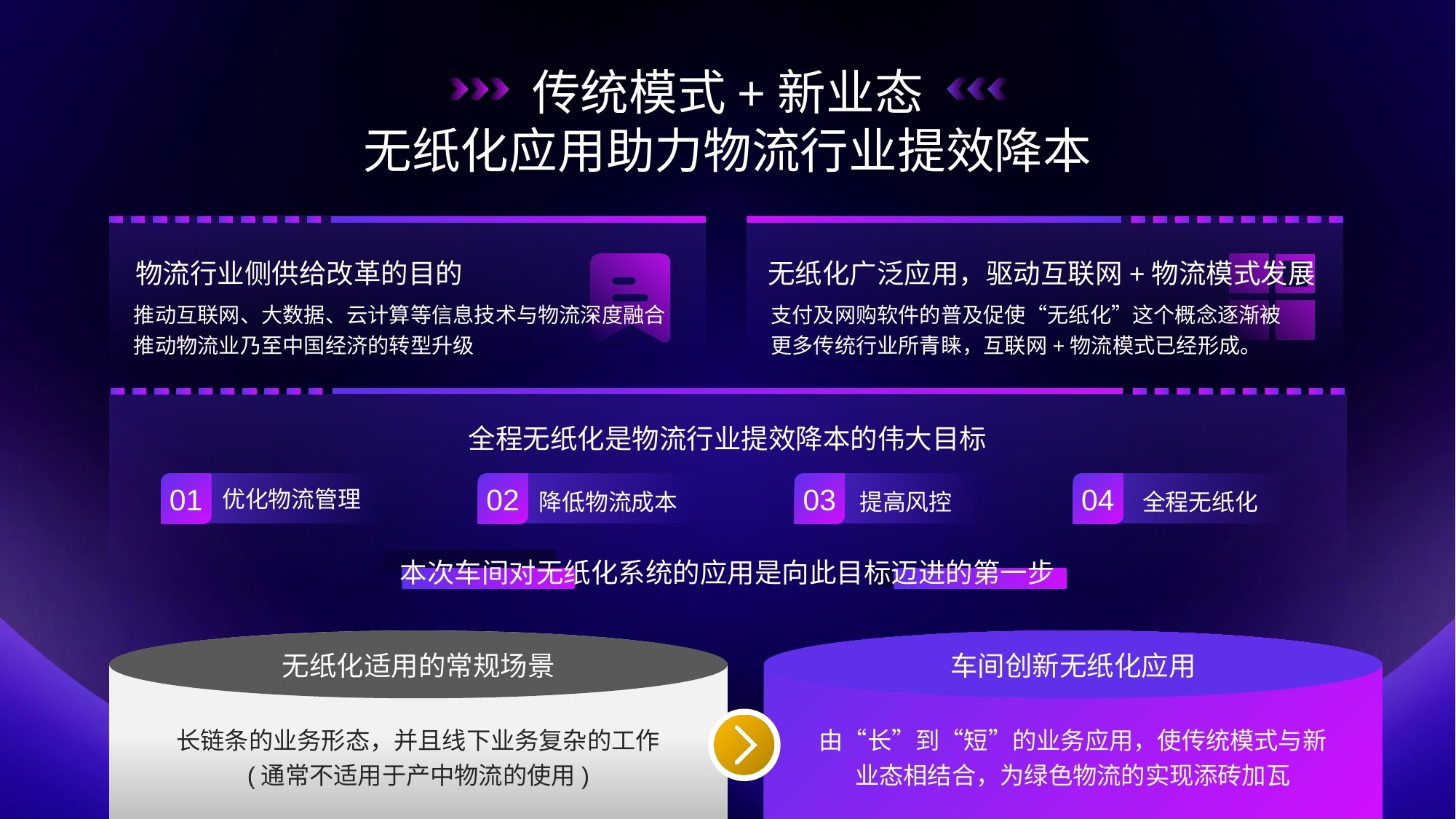

传统模式+新业态
无纸化应用助力物流行业提效降本

物流行业侧供给改革的目的
无纸化广泛应用，驱动互联网+物流模式发展
推动互联网、大数据、云计算等信息技术与物流深度融合
推动物流业乃至中国经济的转型升级
支付及网购软件的普及促使“无纸化”这个概念逐渐被更多传统行业所青睐，互联网+物流模式已经形成。

全程无纸化是物流行业提效降本的伟大目标
02
01
03
04
优化物流管理
降低物流成本
提高风控
全程无纸化
本次车间对无纸化系统的应用是向此目标迈进的第一步

无纸化适用的常规场景
车间创新无纸化应用

长链条的业务形态，并且线下业务复杂的工作 (通常不适用于产中物流的使用)
由“长”到“短”的业务应用，使传统模式与新业态相结合，为绿色物流的实现添砖加瓦